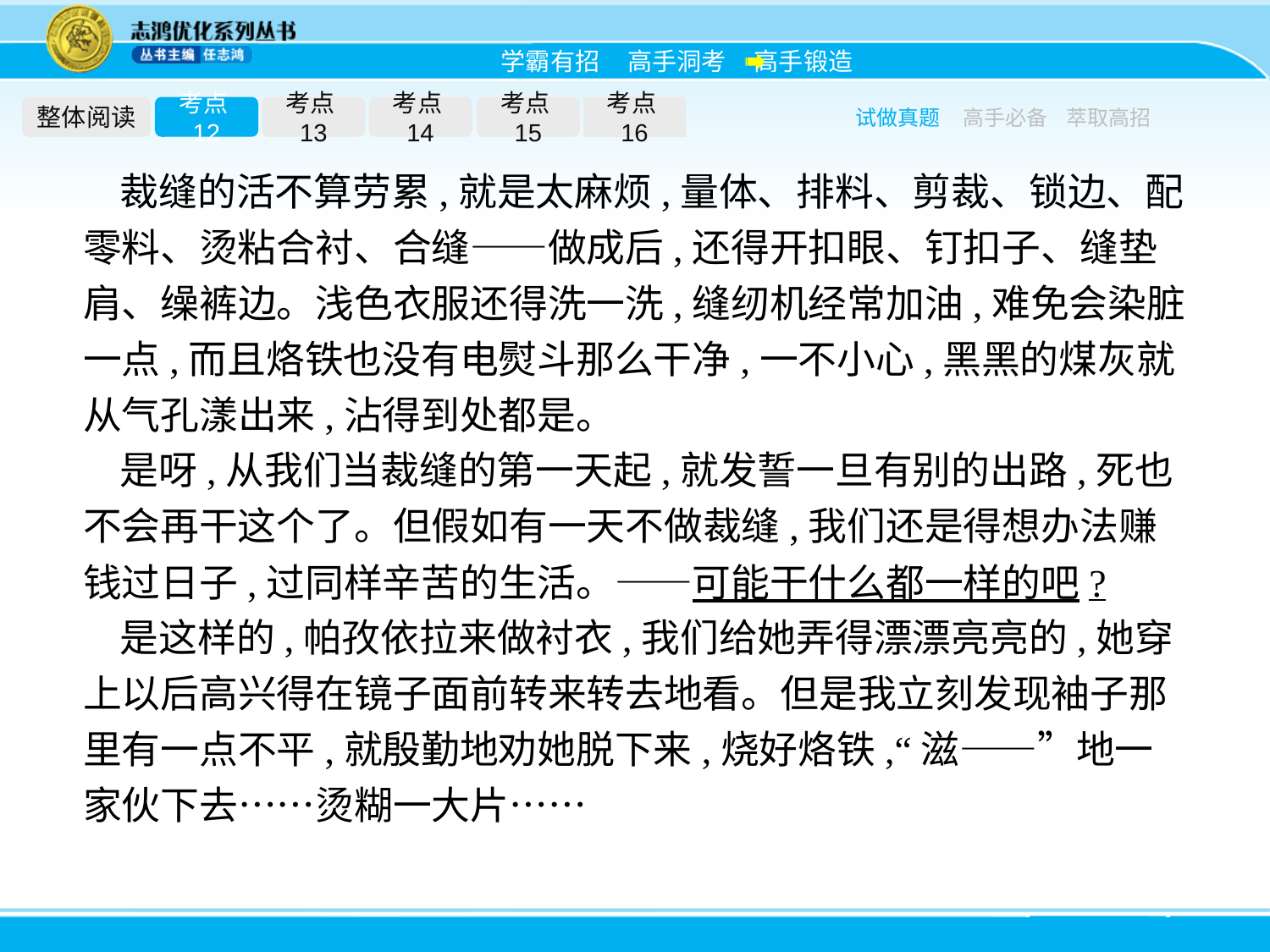

整体阅读
考点12
考点13
考点14
考点15
考点16
试做真题
高手必备
萃取高招
裁缝的活不算劳累,就是太麻烦,量体、排料、剪裁、锁边、配零料、烫粘合衬、合缝——做成后,还得开扣眼、钉扣子、缝垫肩、缲裤边。浅色衣服还得洗一洗,缝纫机经常加油,难免会染脏一点,而且烙铁也没有电熨斗那么干净,一不小心,黑黑的煤灰就从气孔漾出来,沾得到处都是。
是呀,从我们当裁缝的第一天起,就发誓一旦有别的出路,死也不会再干这个了。但假如有一天不做裁缝,我们还是得想办法赚钱过日子,过同样辛苦的生活。——可能干什么都一样的吧?
是这样的,帕孜依拉来做衬衣,我们给她弄得漂漂亮亮的,她穿上以后高兴得在镜子面前转来转去地看。但是我立刻发现袖子那里有一点不平,就殷勤地劝她脱下来,烧好烙铁,“滋——”地一家伙下去……烫糊一大片……